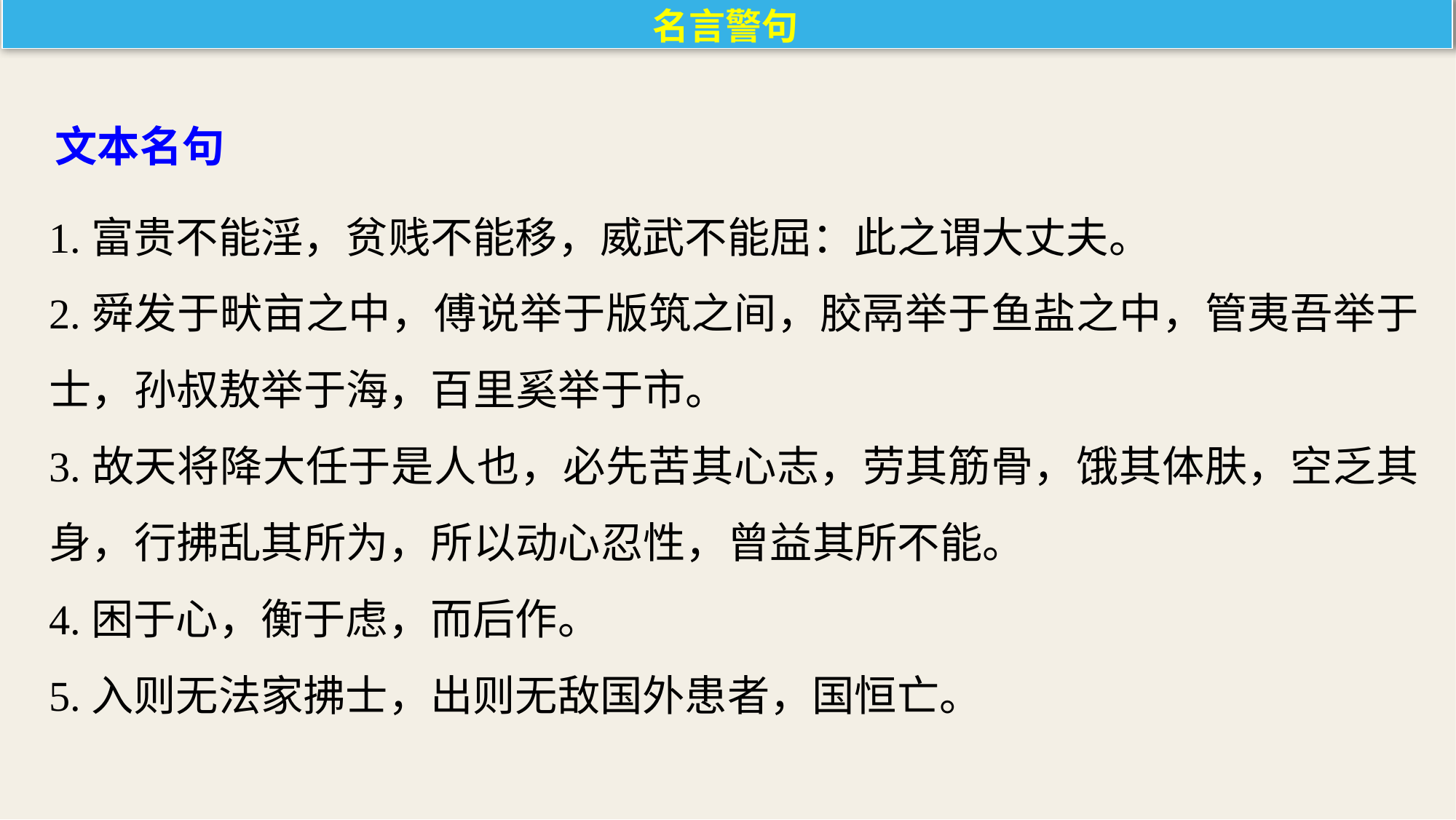

名言警句
文本名句
1.富贵不能淫，贫贱不能移，威武不能屈：此之谓大丈夫。
2.舜发于畎亩之中，傅说举于版筑之间，胶鬲举于鱼盐之中，管夷吾举于士，孙叔敖举于海，百里奚举于市。
3.故天将降大任于是人也，必先苦其心志，劳其筋骨，饿其体肤，空乏其身，行拂乱其所为，所以动心忍性，曾益其所不能。
4.困于心，衡于虑，而后作。
5.入则无法家拂士，出则无敌国外患者，国恒亡。